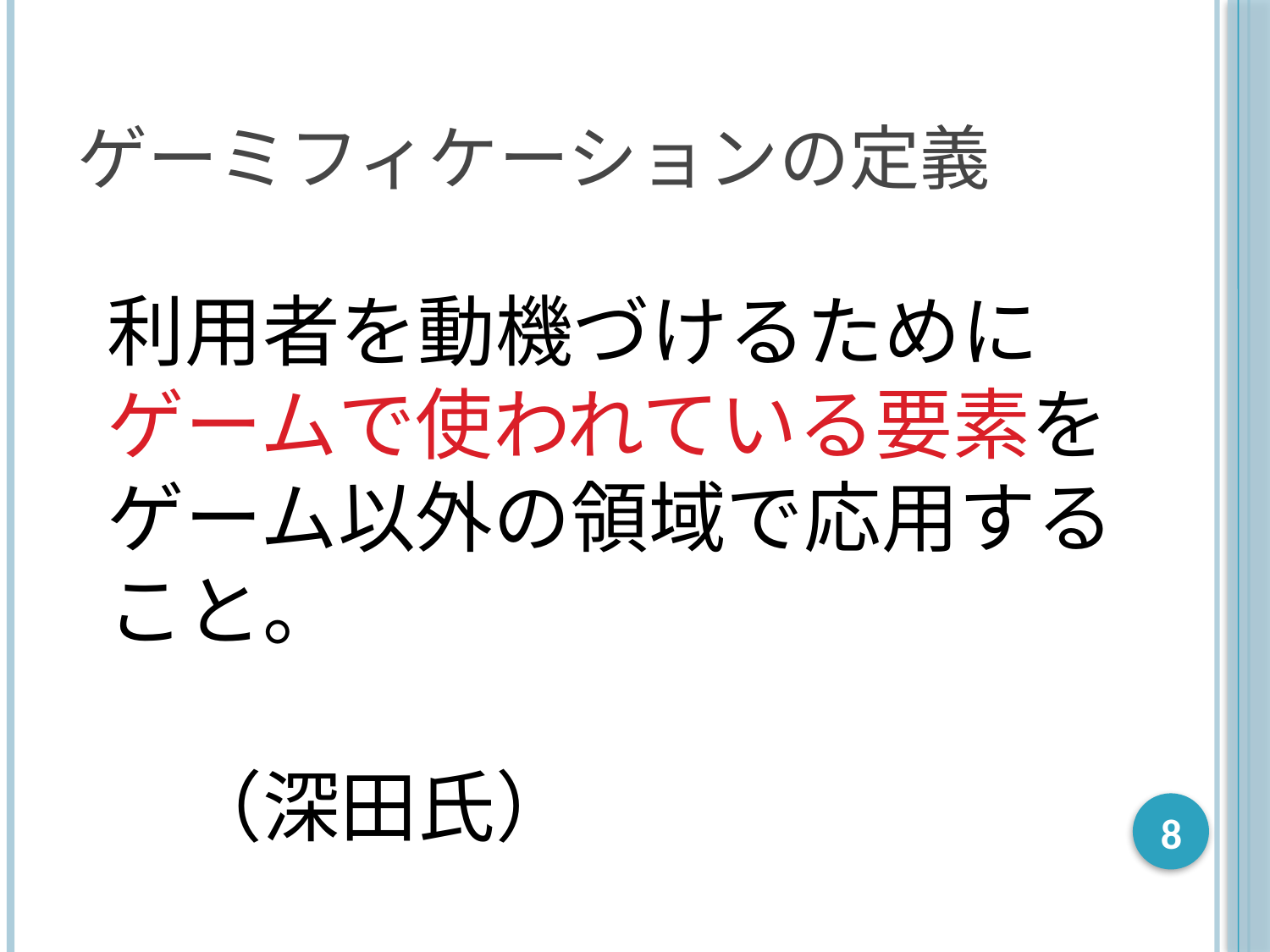

# ゲーミフィケーションの定義
利用者を動機づけるためにゲームで使われている要素をゲーム以外の領域で応用すること。
　　　　　　　　　　　　　　（深田氏）

8